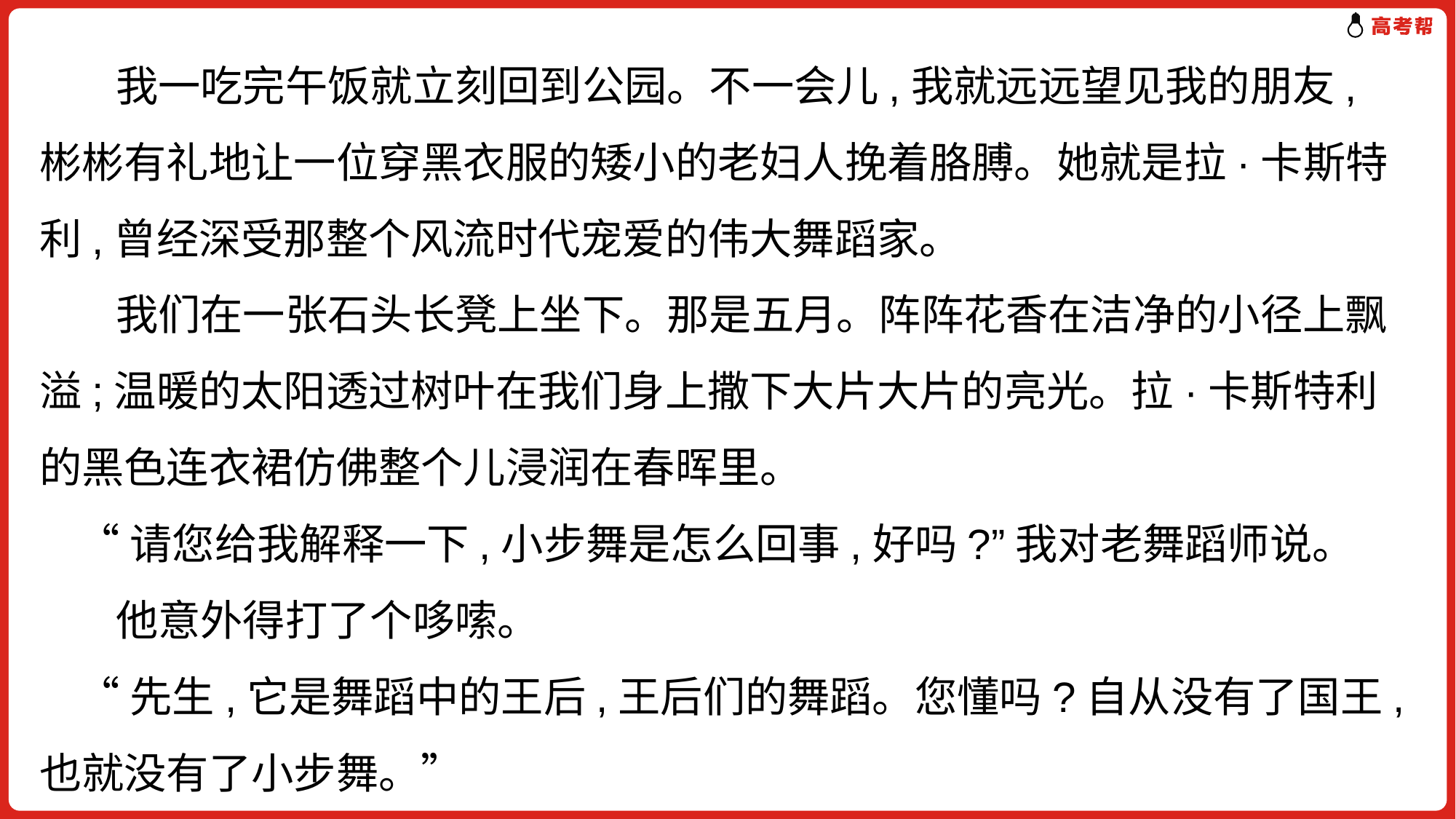

我一吃完午饭就立刻回到公园。不一会儿,我就远远望见我的朋友,彬彬有礼地让一位穿黑衣服的矮小的老妇人挽着胳膊。她就是拉·卡斯特利,曾经深受那整个风流时代宠爱的伟大舞蹈家。
       我们在一张石头长凳上坐下。那是五月。阵阵花香在洁净的小径上飘溢;温暖的太阳透过树叶在我们身上撒下大片大片的亮光。拉·卡斯特利的黑色连衣裙仿佛整个儿浸润在春晖里。
    “请您给我解释一下,小步舞是怎么回事,好吗?”我对老舞蹈师说。
       他意外得打了个哆嗦。
    “先生,它是舞蹈中的王后,王后们的舞蹈。您懂吗?自从没有了国王,也就没有了小步舞。”